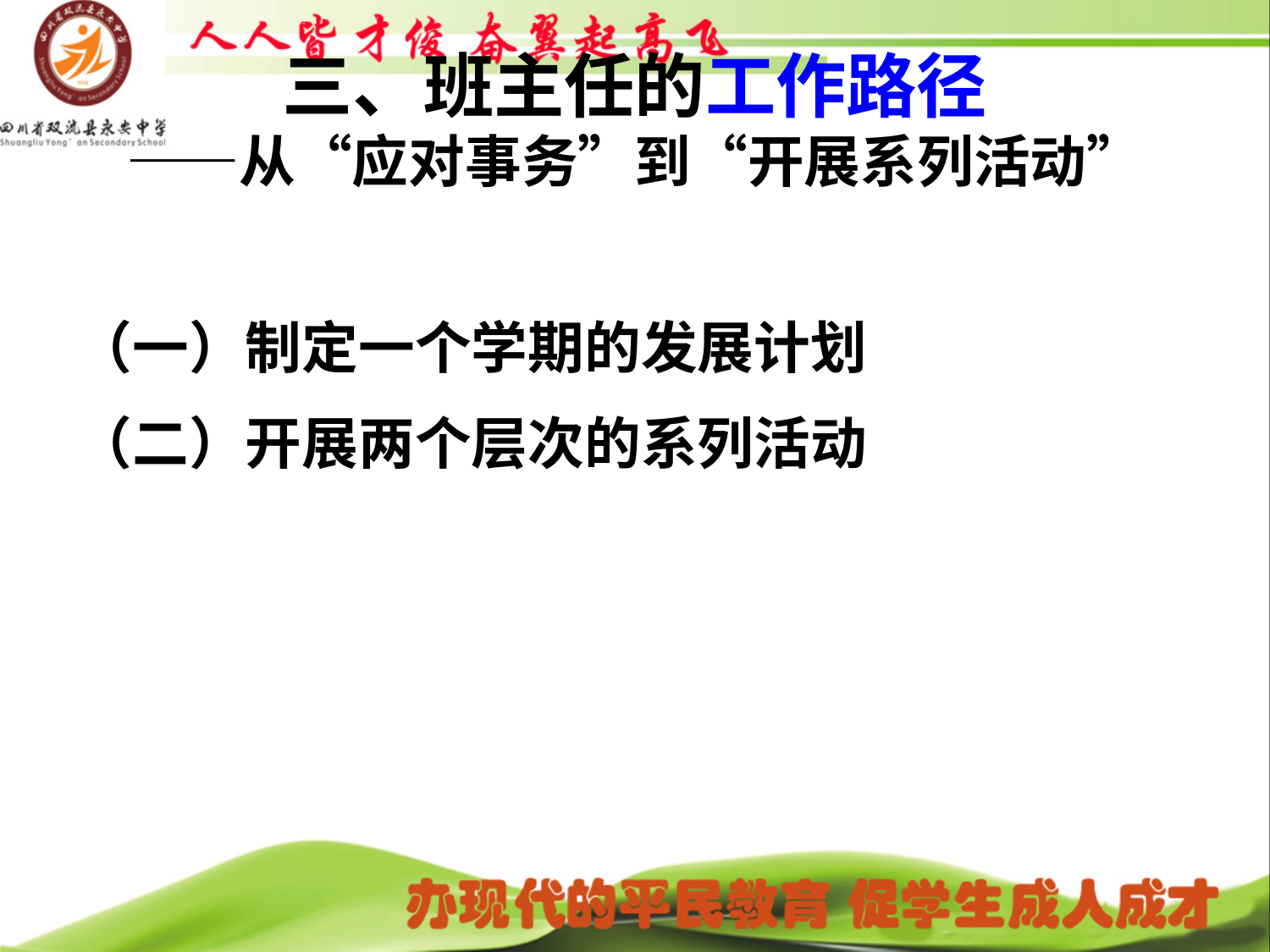

# 三、班主任的工作路径 ——从“应对事务”到“开展系列活动”
（一）制定一个学期的发展计划
（二）开展两个层次的系列活动